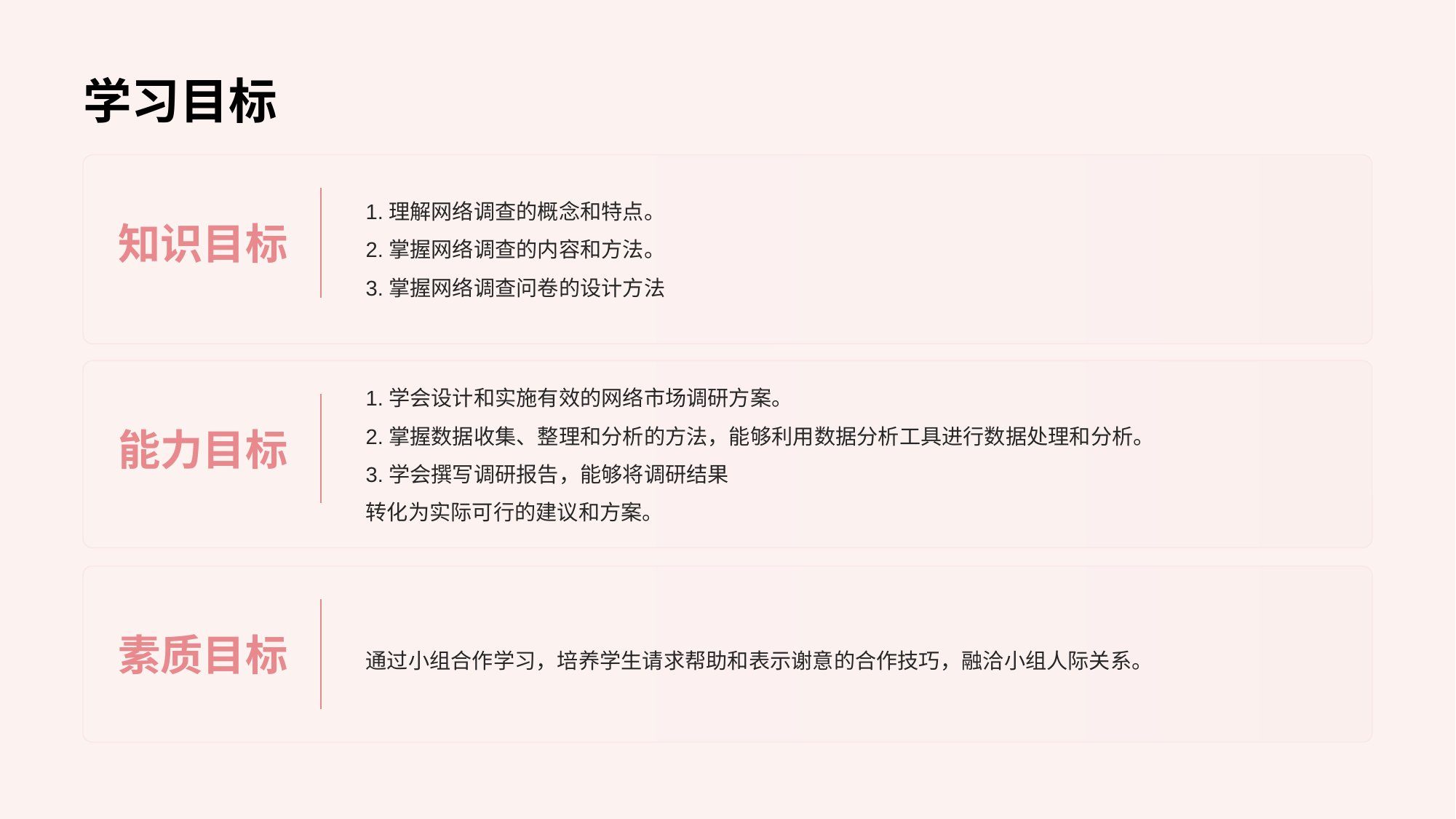

# 学习目标

知识目标
1.理解网络调查的概念和特点。
2.掌握网络调查的内容和方法。
3.掌握网络调查问卷的设计方法

能力目标
1.学会设计和实施有效的网络市场调研方案。
2.掌握数据收集、整理和分析的方法，能够利用数据分析工具进行数据处理和分析。
3.学会撰写调研报告，能够将调研结果
转化为实际可行的建议和方案。
素质目标

通过小组合作学习，培养学生请求帮助和表示谢意的合作技巧，融洽小组人际关系。